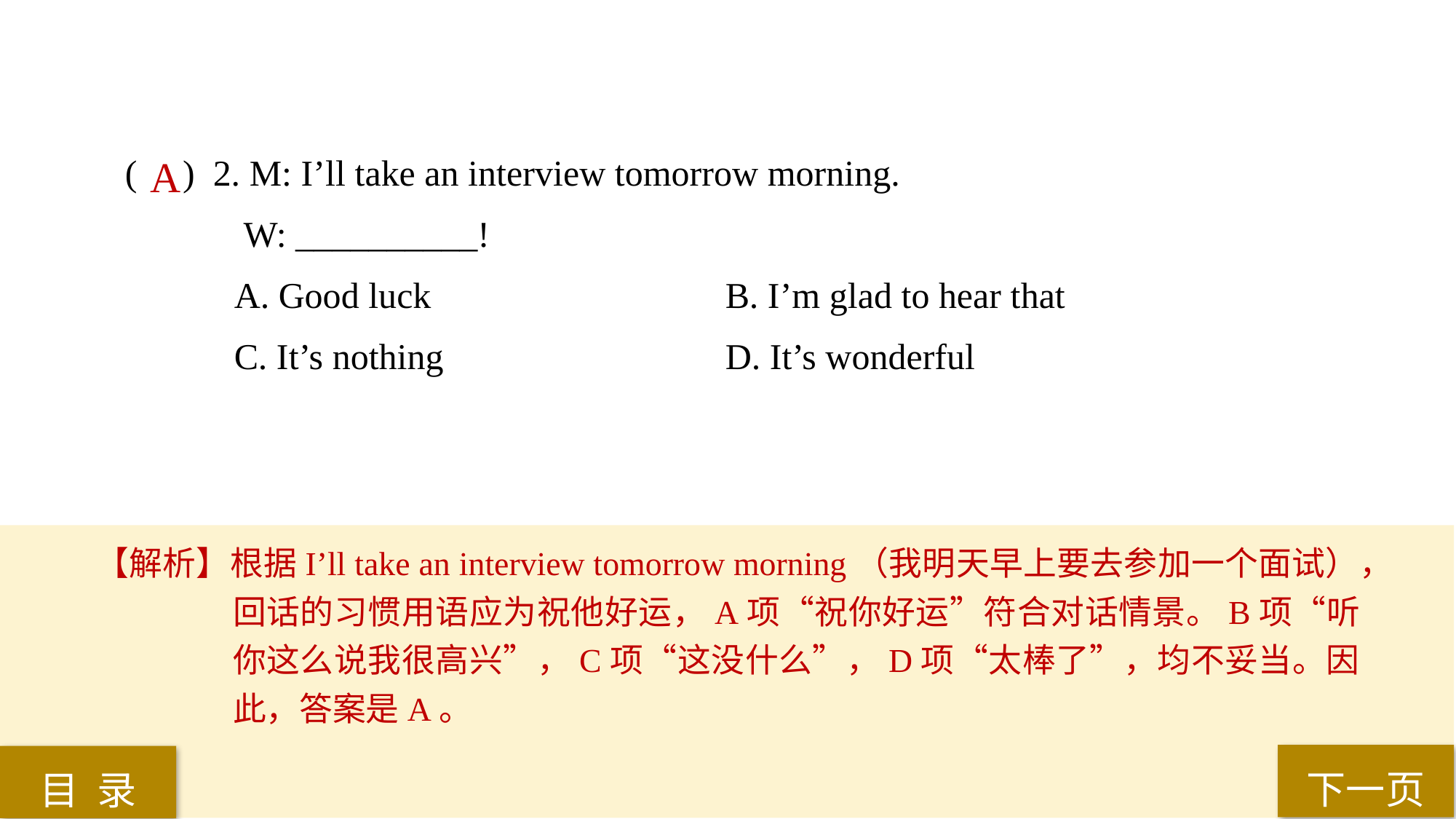

(     )  2. M: I’ll take an interview tomorrow morning.
 W: __________!
A. Good luck 			B. I’m glad to hear that
C. It’s nothing 			D. It’s wonderful
 A
【解析】根据I’ll take an interview tomorrow morning（我明天早上要去参加一个面试），回话的习惯用语应为祝他好运，A项“祝你好运”符合对话情景。B项“听你这么说我很高兴”，C项“这没什么”，D项“太棒了”，均不妥当。因此，答案是A。